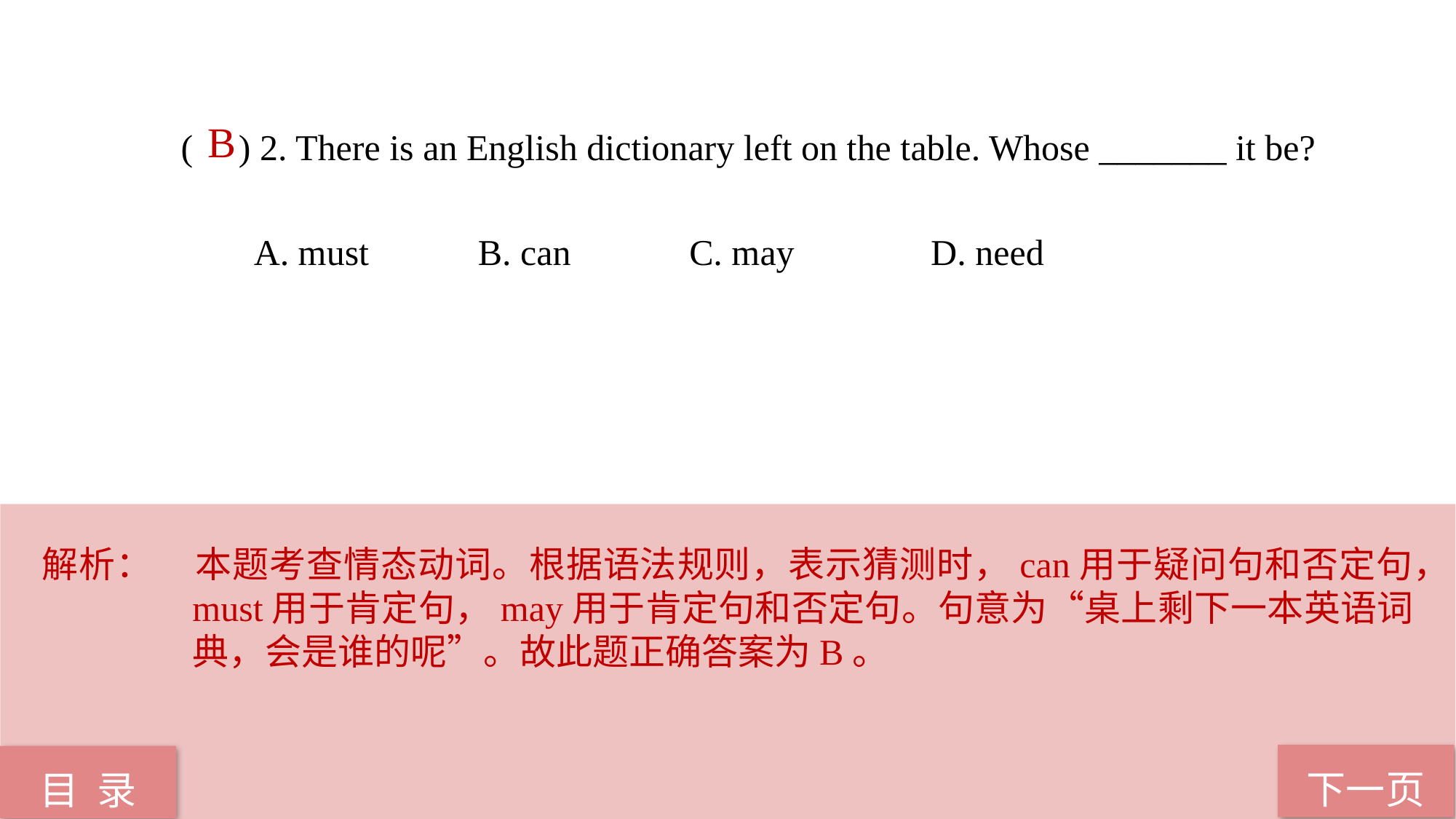

B
(     ) 2. There is an English dictionary left on the table. Whose _______ it be?

        A. must            B. can             C. may               D. need
解析：	本题考查情态动词。根据语法规则，表示猜测时，can用于疑问句和否定句，must用于肯定句，may用于肯定句和否定句。句意为“桌上剩下一本英语词典，会是谁的呢”。故此题正确答案为B。